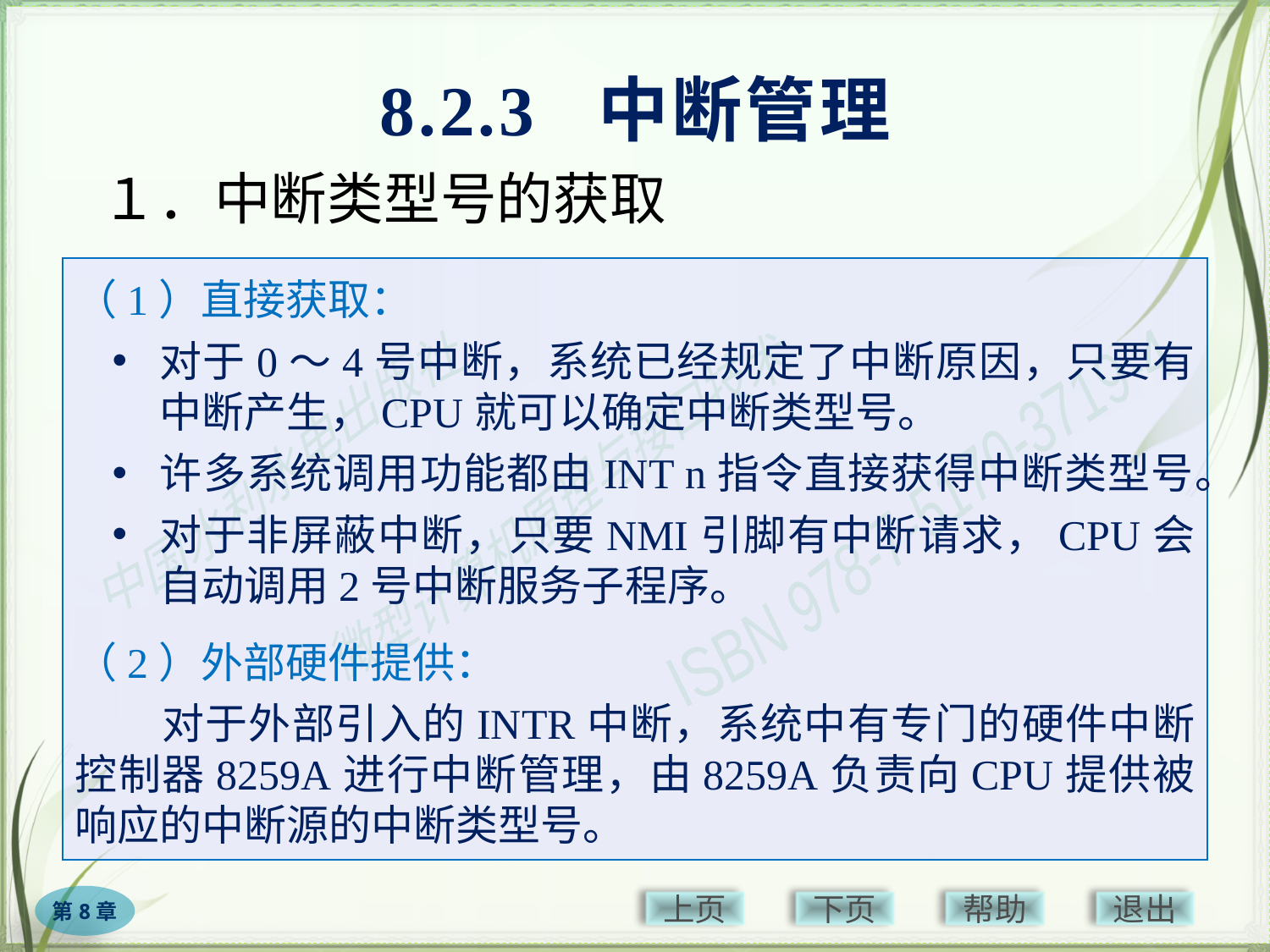

# 8.2.3  中断管理
１．中断类型号的获取
（1）直接获取：
对于0～4号中断，系统已经规定了中断原因，只要有中断产生，CPU就可以确定中断类型号。
许多系统调用功能都由INT n指令直接获得中断类型号。
对于非屏蔽中断，只要NMI引脚有中断请求，CPU会自动调用2号中断服务子程序。
（2）外部硬件提供：
　　对于外部引入的INTR中断，系统中有专门的硬件中断控制器8259A进行中断管理，由8259A负责向CPU提供被响应的中断源的中断类型号。